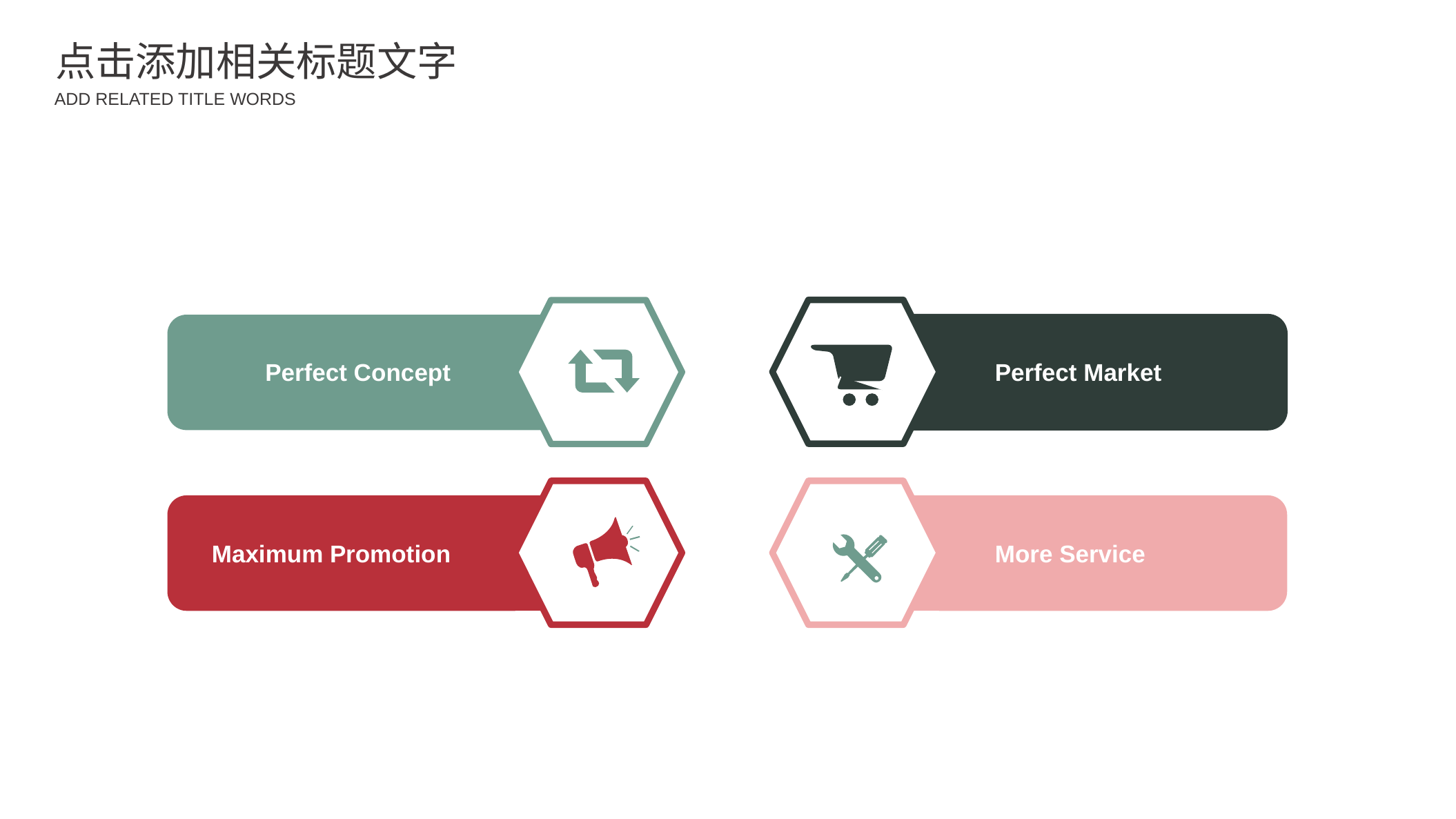

点击添加相关标题文字
ADD RELATED TITLE WORDS

Perfect Concept
Perfect Market

Maximum Promotion
More Service